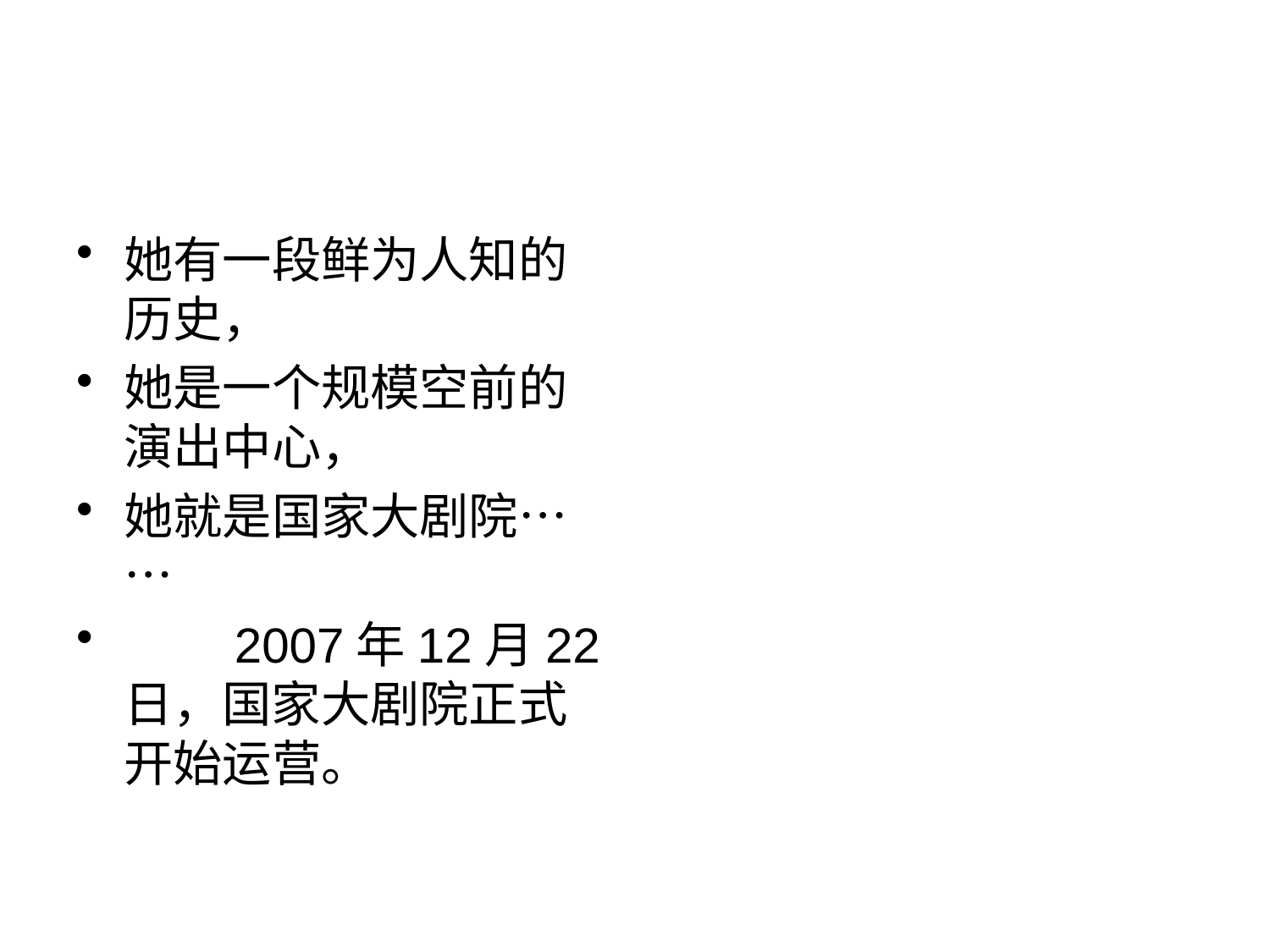

#
她有一段鲜为人知的历史，
她是一个规模空前的演出中心，
她就是国家大剧院……
　　2007年12月22日，国家大剧院正式开始运营。